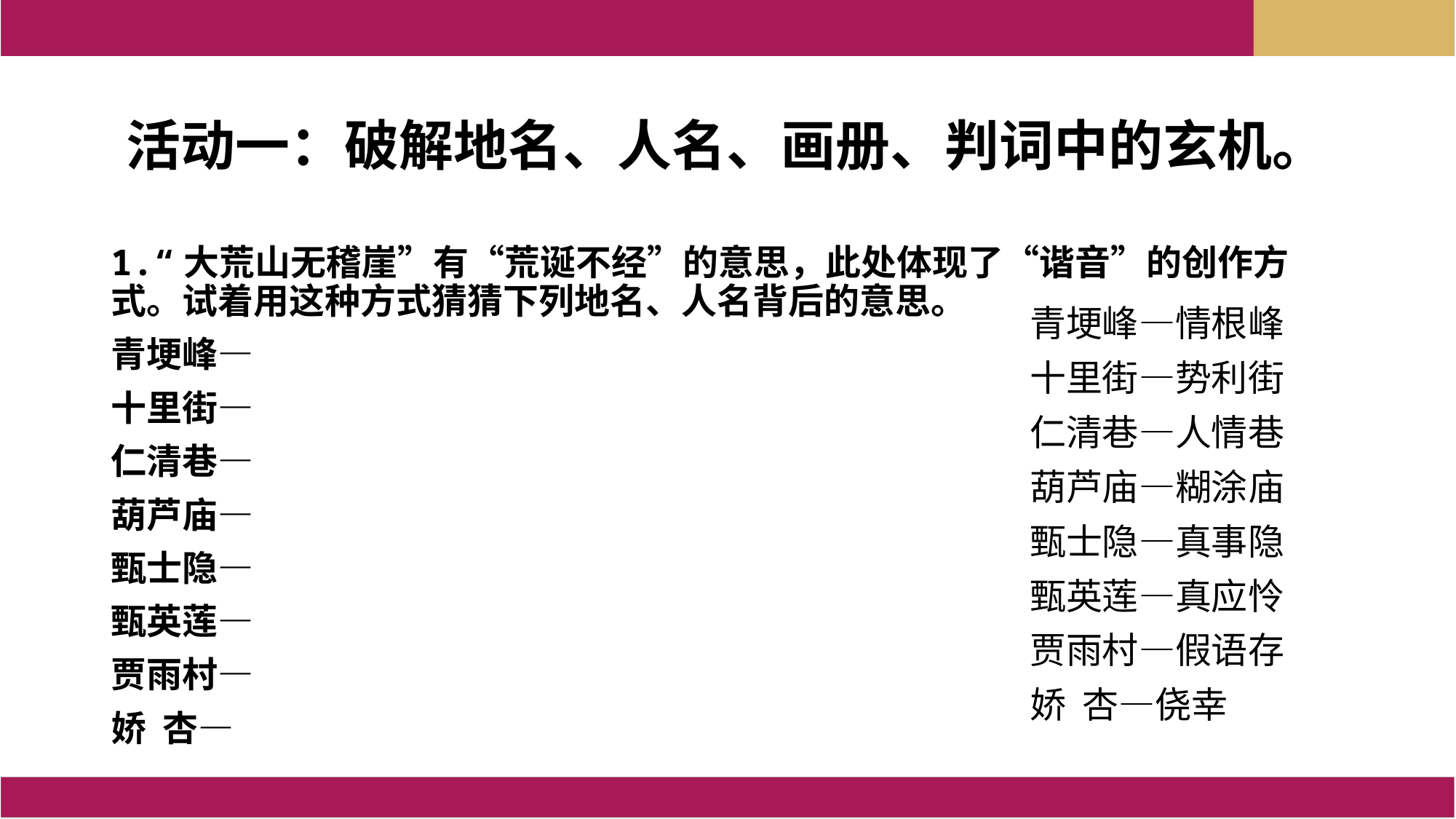

活动一：破解地名、人名、画册、判词中的玄机。

1.“大荒山无稽崖”有“荒诞不经”的意思，此处体现了“谐音”的创作方式。试着用这种方式猜猜下列地名、人名背后的意思。
青埂峰—
十里街—
仁清巷—
葫芦庙—
甄士隐—
甄英莲—
贾雨村—
娇  杏—
青埂峰—情根峰
十里街—势利街
仁清巷—人情巷
葫芦庙—糊涂庙
甄士隐—真事隐
甄英莲—真应怜
贾雨村—假语存
娇  杏—侥幸